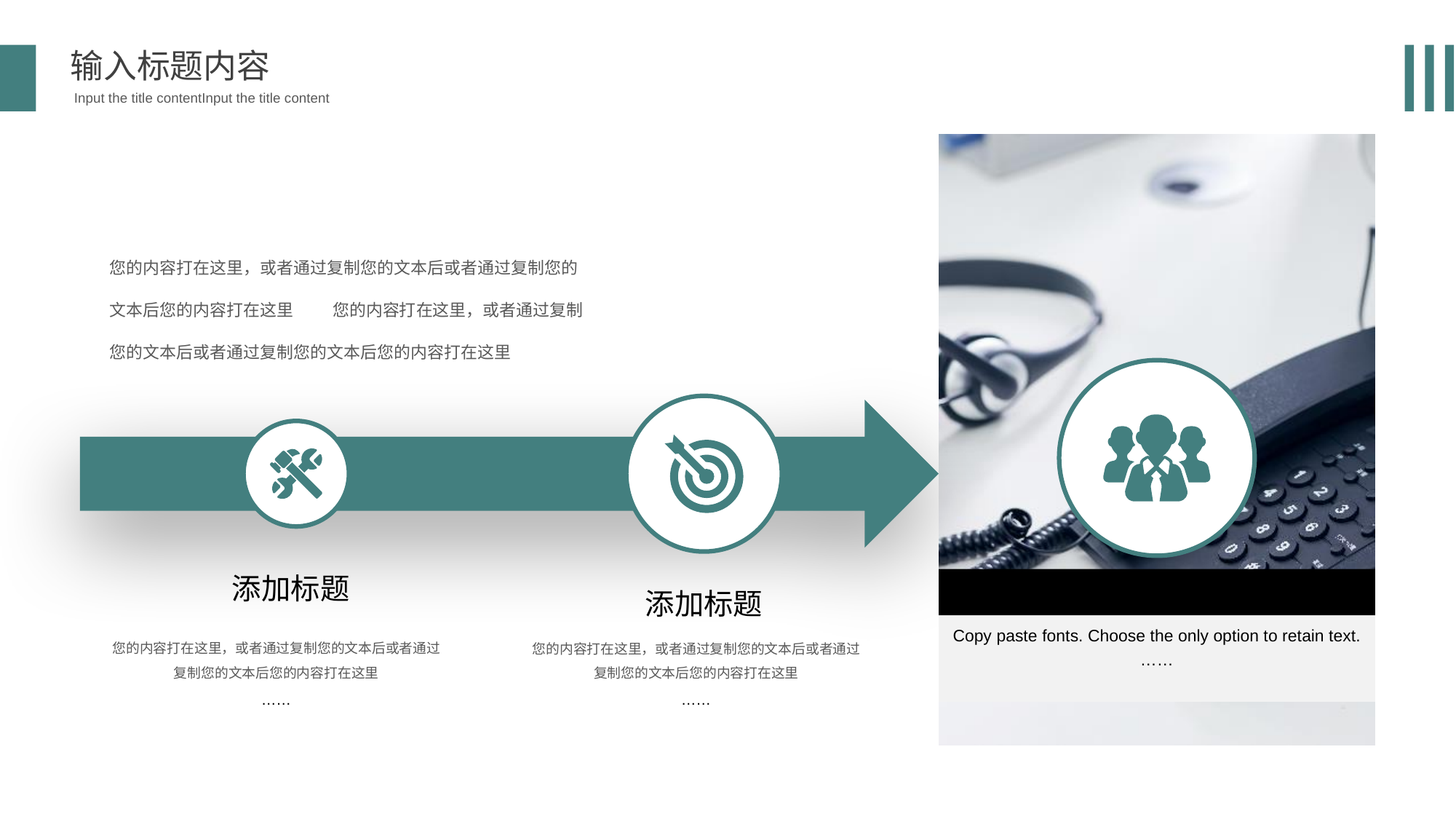

输入标题内容
Input the title contentInput the title content

您的内容打在这里，或者通过复制您的文本后或者通过复制您的文本后您的内容打在这里…...您的内容打在这里，或者通过复制您的文本后或者通过复制您的文本后您的内容打在这里…...

添加标题

Text here
Copy paste fonts. Choose the only option to retain text.
……
添加标题
您的内容打在这里，或者通过复制您的文本后或者通过复制您的文本后您的内容打在这里
……
您的内容打在这里，或者通过复制您的文本后或者通过复制您的文本后您的内容打在这里
……